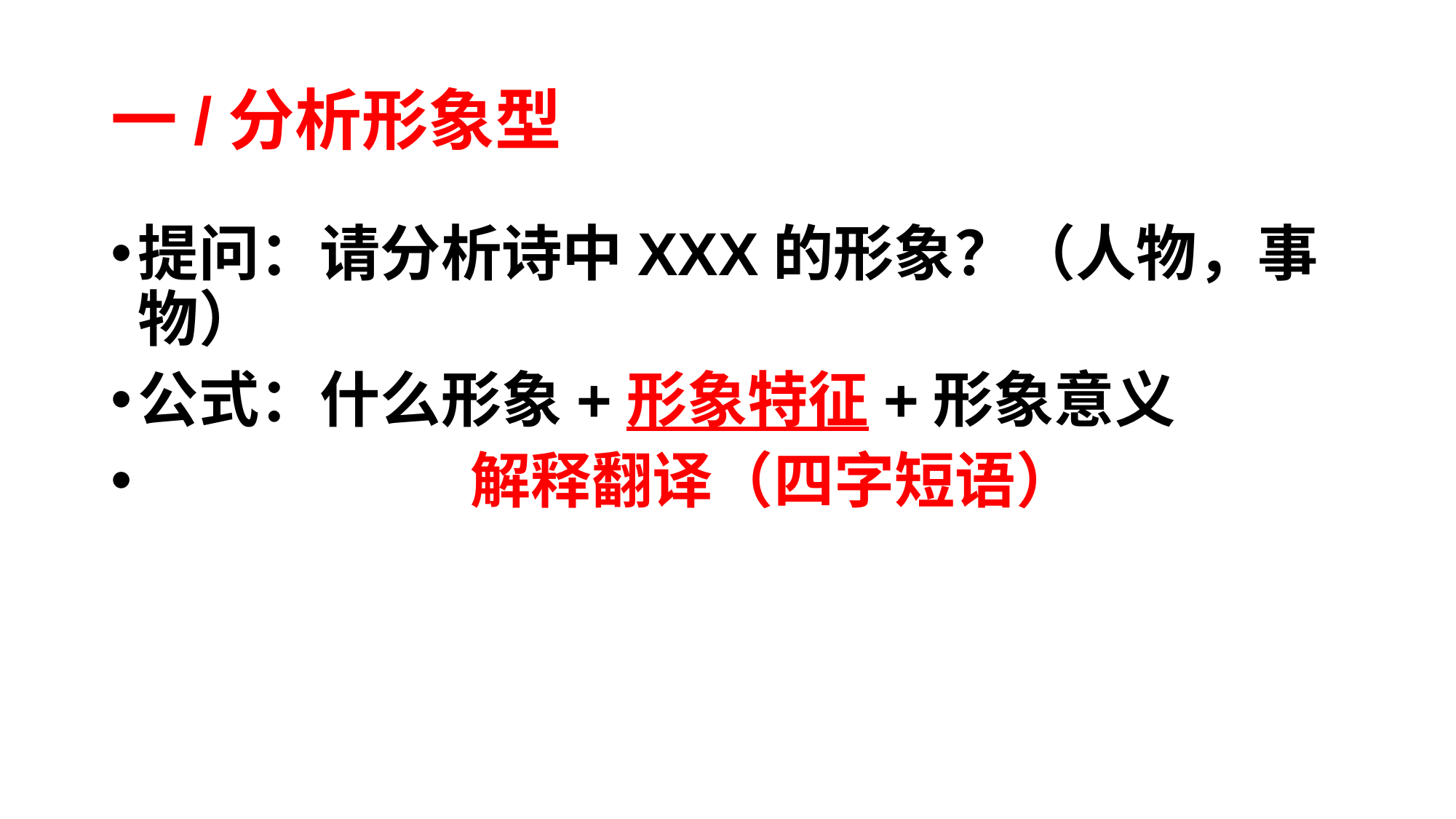

# 一/分析形象型
提问：请分析诗中XXX的形象？（人物，事物）
公式：什么形象+形象特征+形象意义
                       解释翻译（四字短语）